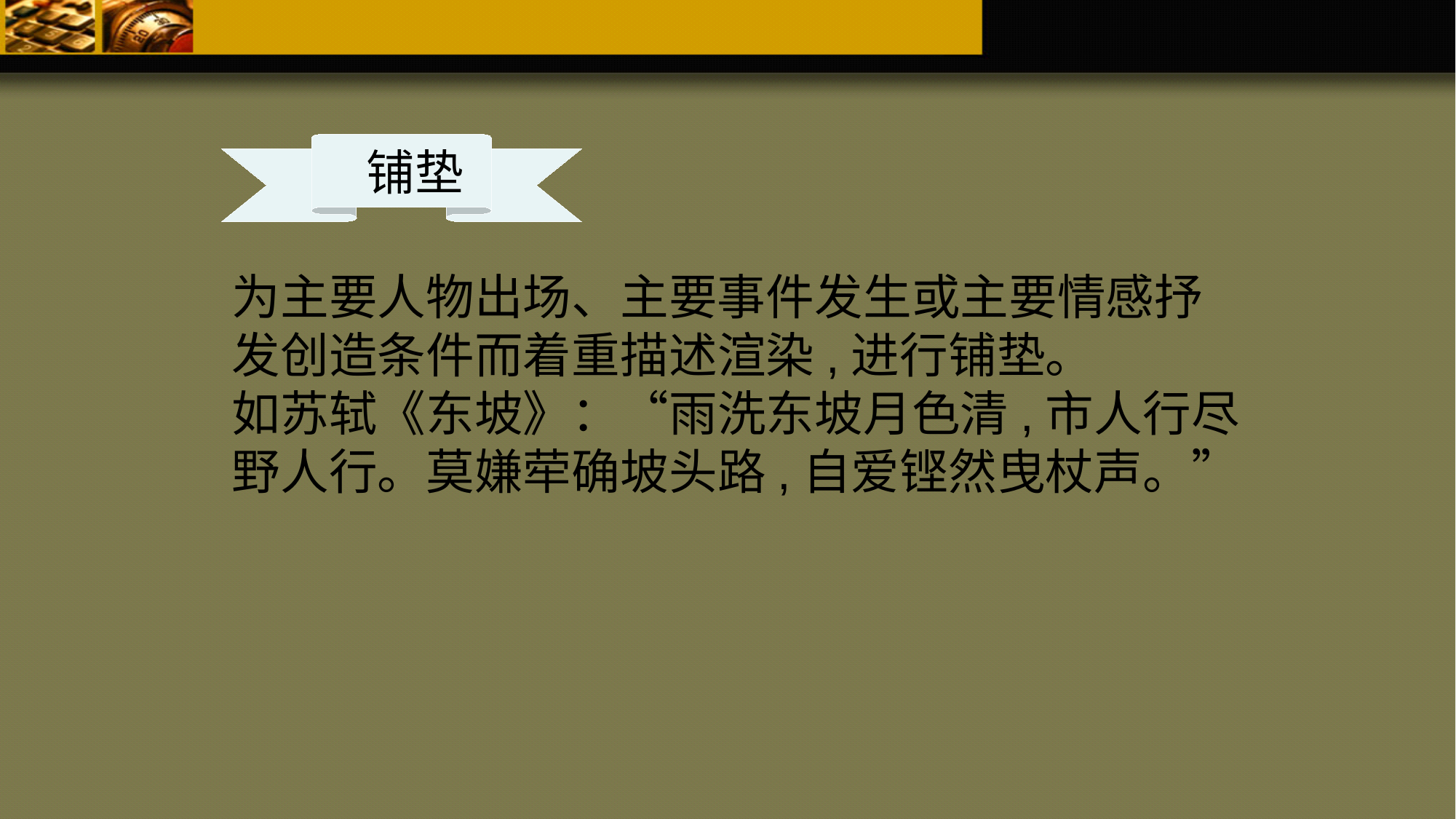

铺垫
为主要人物出场、主要事件发生或主要情感抒发创造条件而着重描述渲染,进行铺垫。
如苏轼《东坡》：“雨洗东坡月色清,市人行尽野人行。莫嫌荦确坡头路,自爱铿然曳杖声。”